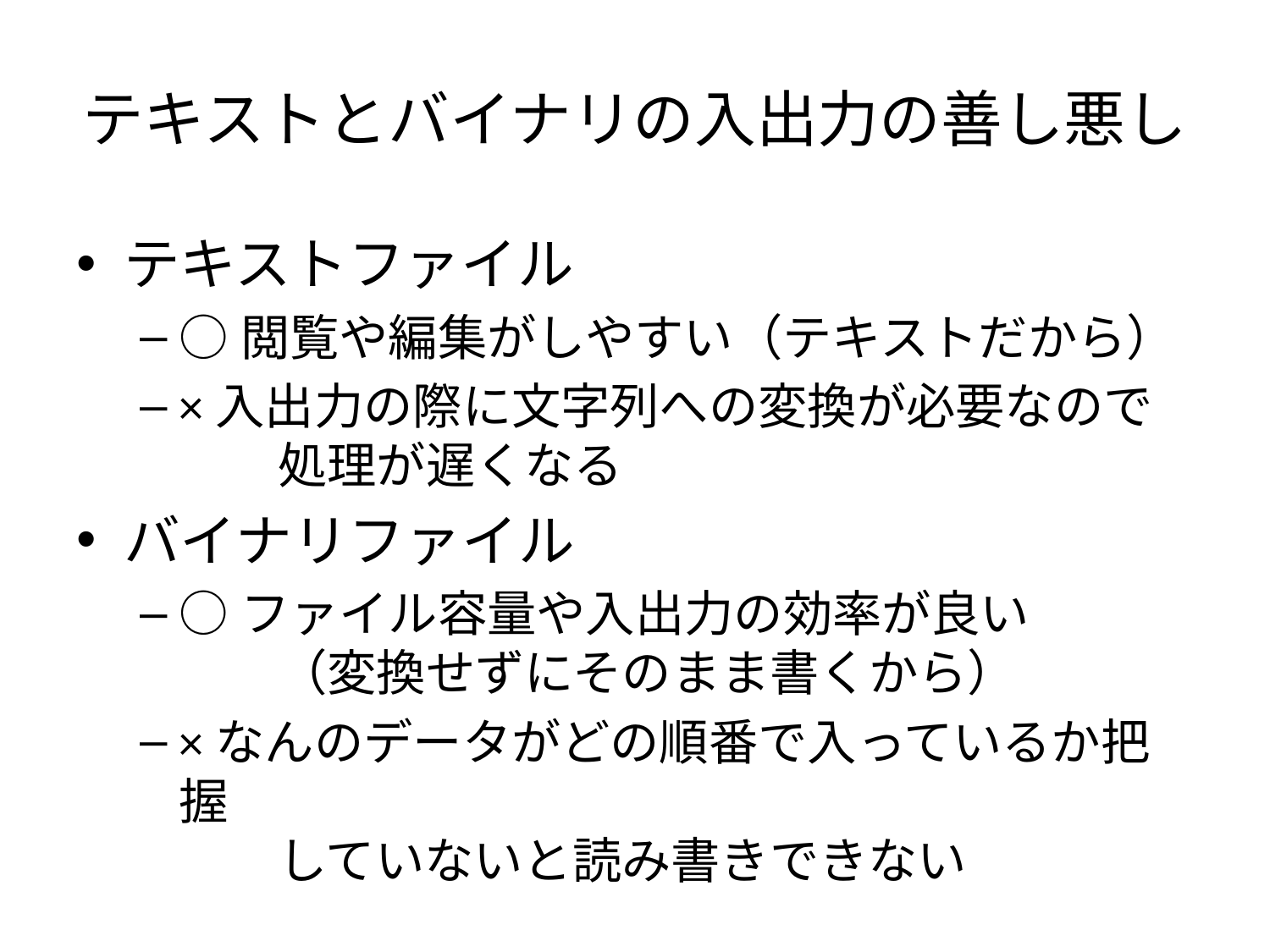

# テキストとバイナリの入出力の善し悪し
テキストファイル
○閲覧や編集がしやすい（テキストだから）
×入出力の際に文字列への変換が必要なので
　　処理が遅くなる
バイナリファイル
○ファイル容量や入出力の効率が良い
　　（変換せずにそのまま書くから）
×なんのデータがどの順番で入っているか把握
　　していないと読み書きできない